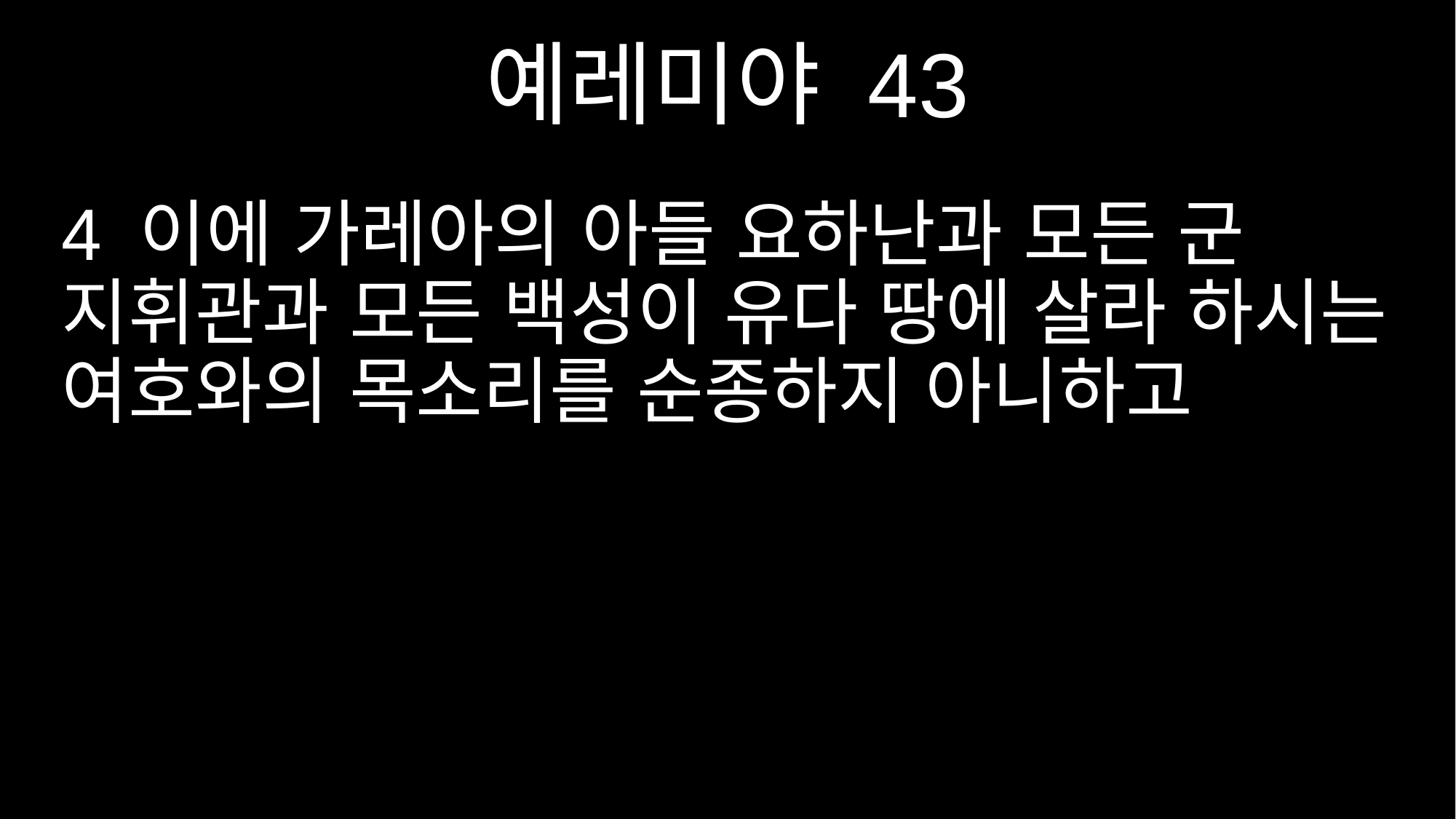

예레미야 43
4 이에 가레아의 아들 요하난과 모든 군 지휘관과 모든 백성이 유다 땅에 살라 하시는 여호와의 목소리를 순종하지 아니하고